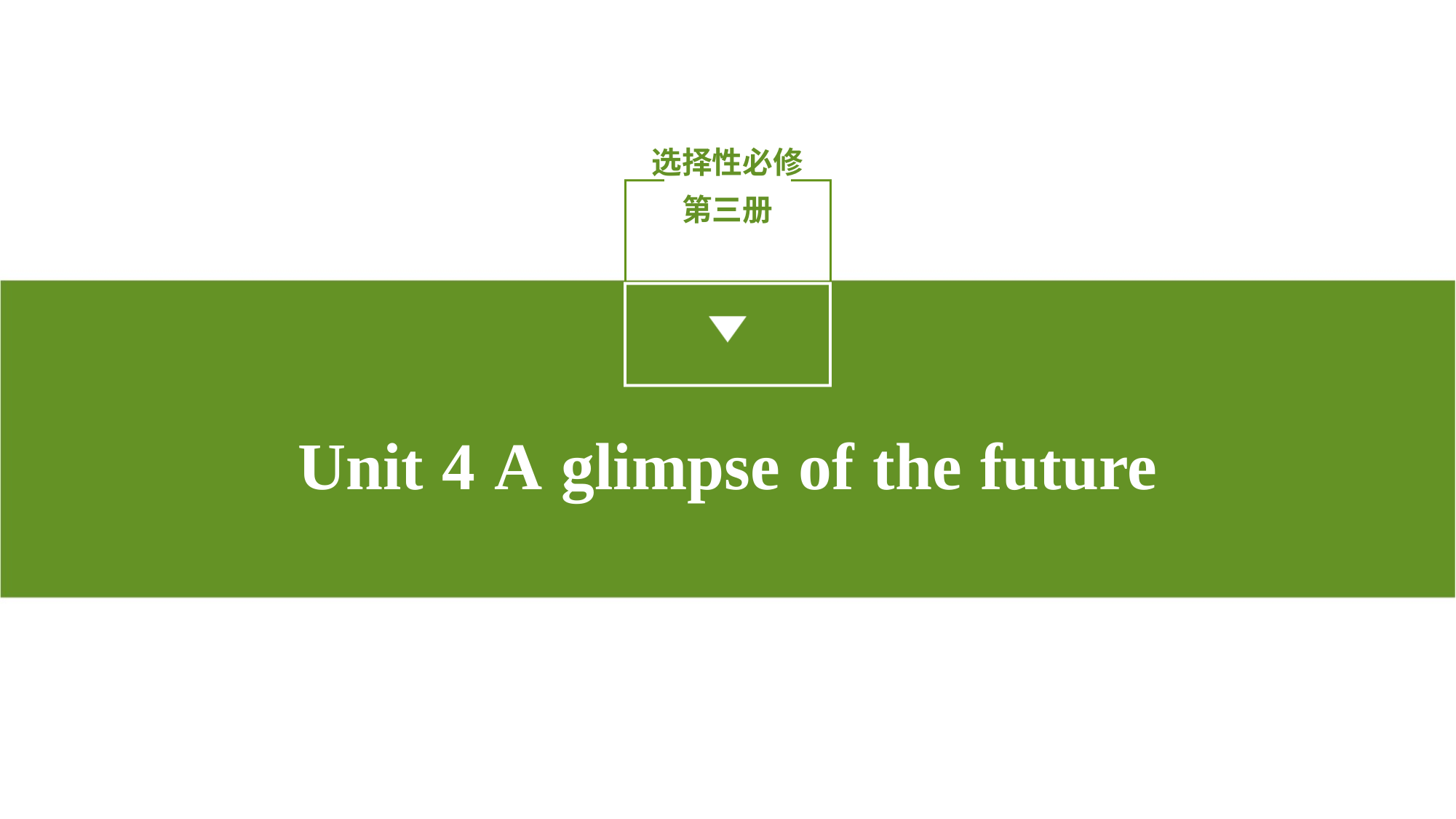

选择性必修第三册
Unit 4 A glimpse of the future